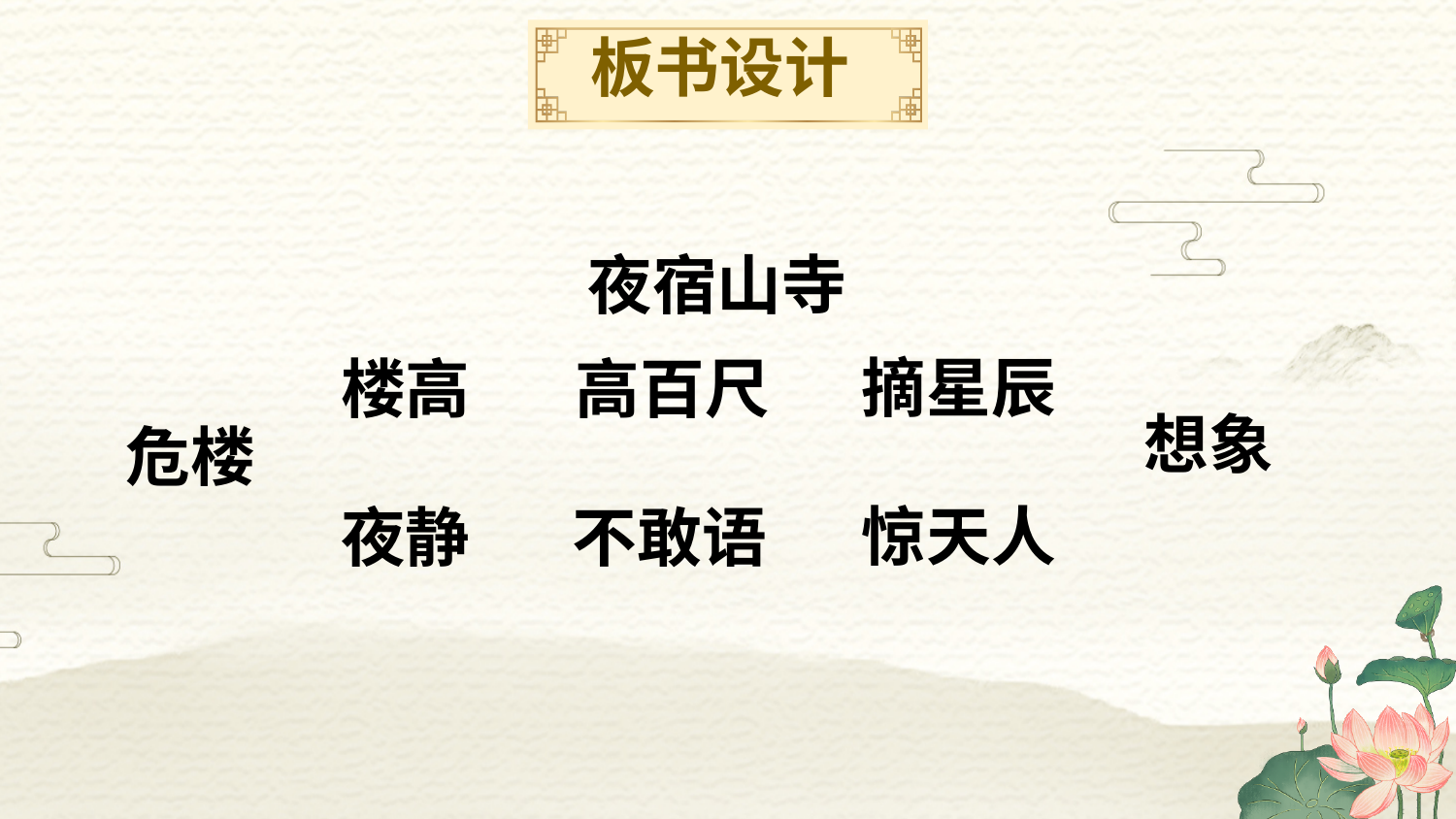

板书设计
夜宿山寺
摘星辰
楼高
高百尺
想象
危楼
惊天人
夜静
不敢语